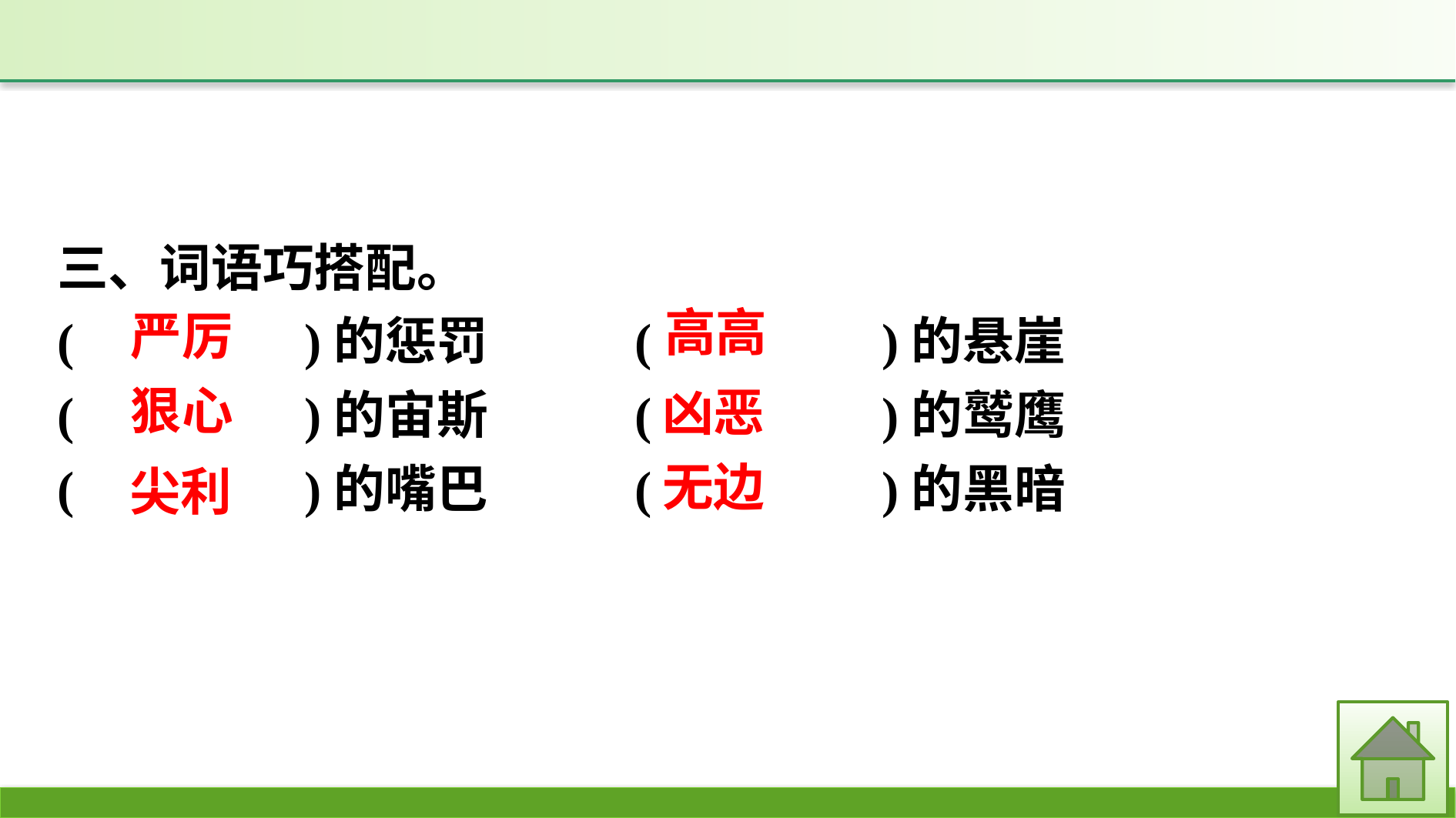

三、词语巧搭配。
(　　　　)的惩罚		(　　　　)的悬崖
(　　　　)的宙斯		(　　　　)的鹫鹰
(　　　　)的嘴巴		(　　　　)的黑暗
高高
严厉
狠心
凶恶
无边
尖利